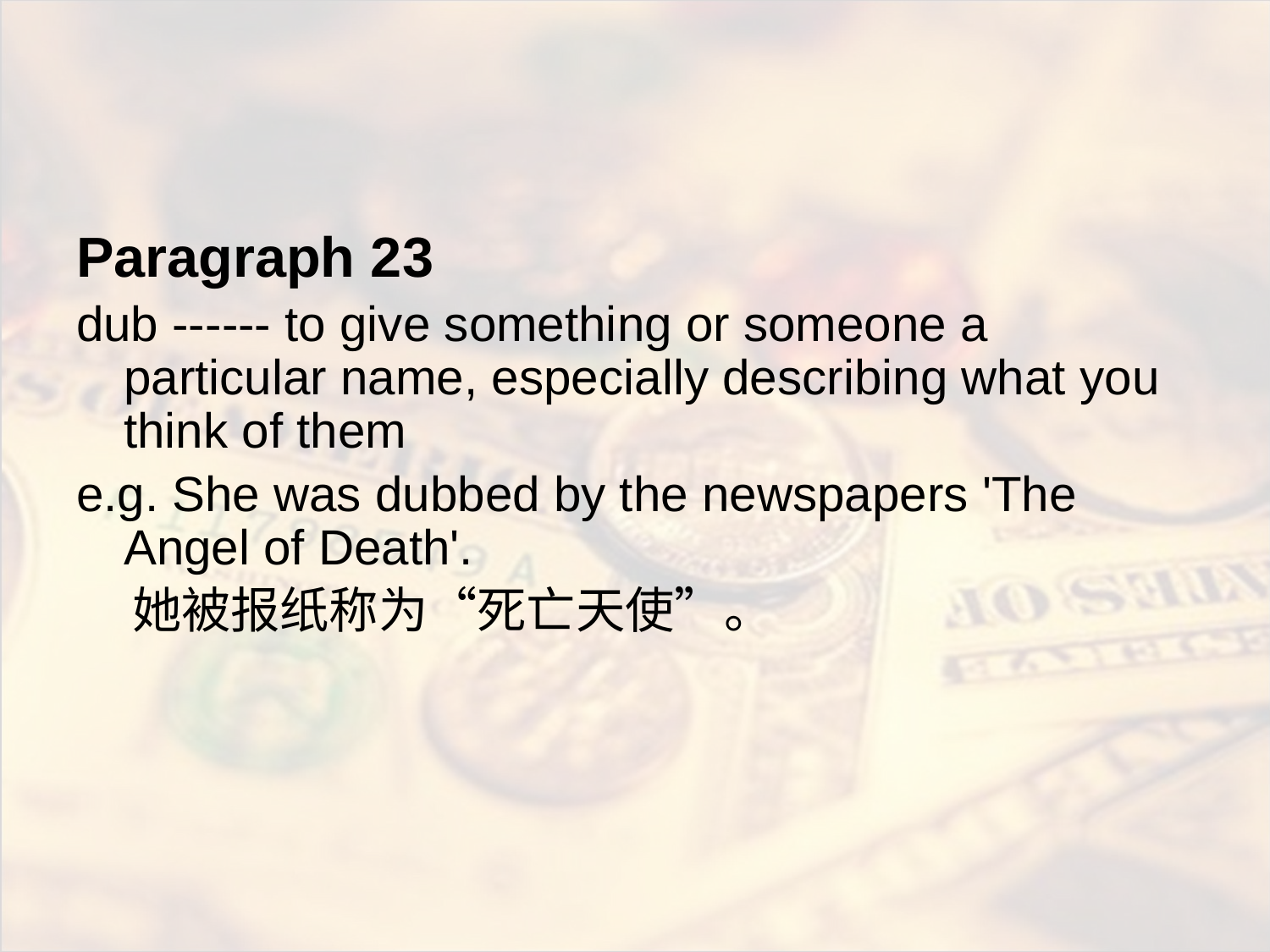

#
Paragraph 23
dub ------ to give something or someone a particular name, especially describing what you think of them
e.g. She was dubbed by the newspapers 'The Angel of Death'.
    她被报纸称为“死亡天使”。